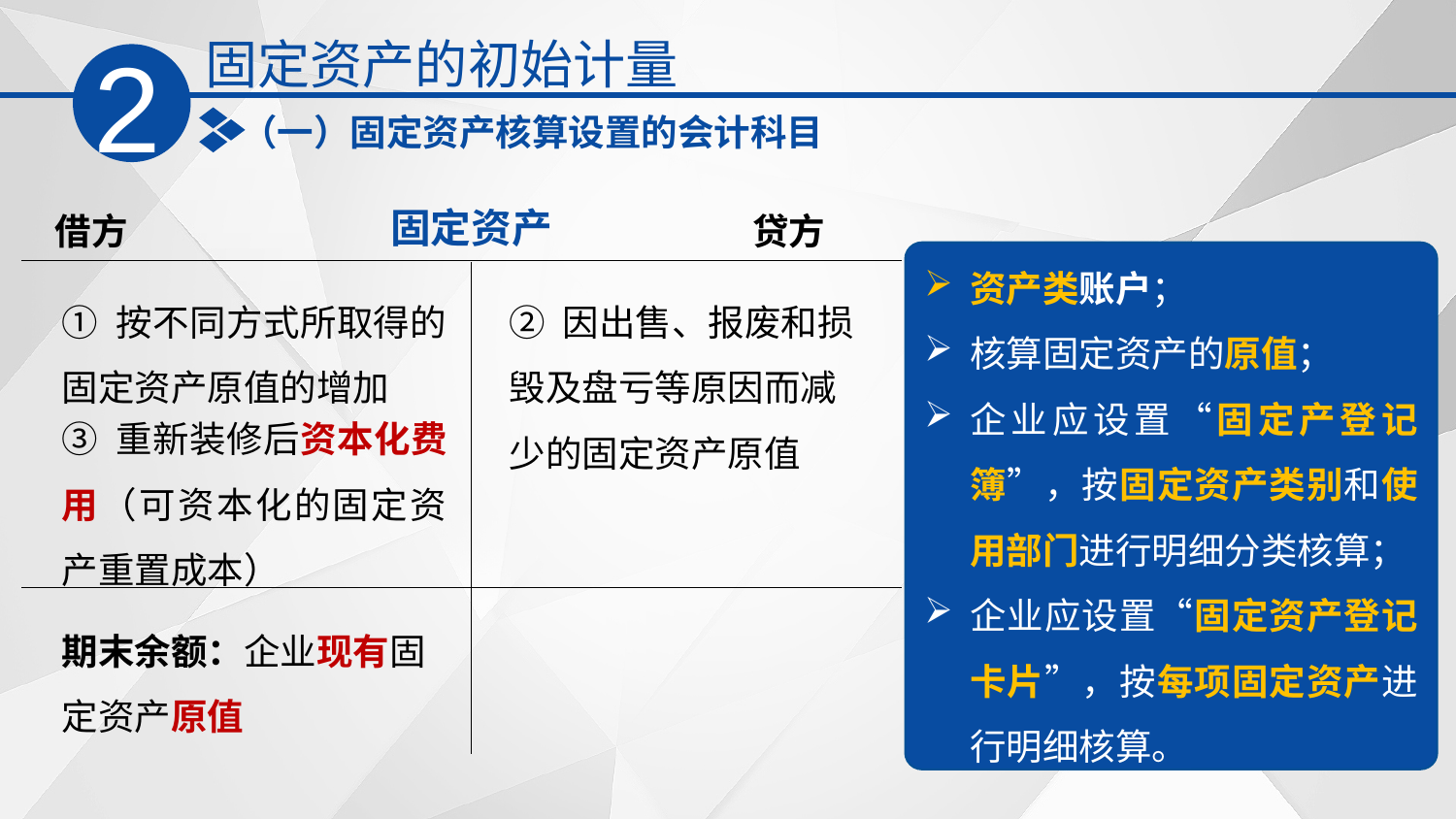

固定资产的初始计量
2

（一）固定资产核算设置的会计科目

固定资产
贷方
借方
资产类账户；
核算固定资产的原值；
企业应设置“固定产登记簿”，按固定资产类别和使用部门进行明细分类核算；
企业应设置“固定资产登记卡片”，按每项固定资产进行明细核算。
① 按不同方式所取得的固定资产原值的增加
② 因出售、报废和损毁及盘亏等原因而减少的固定资产原值
③ 重新装修后资本化费用（可资本化的固定资产重置成本）
期末余额：企业现有固定资产原值